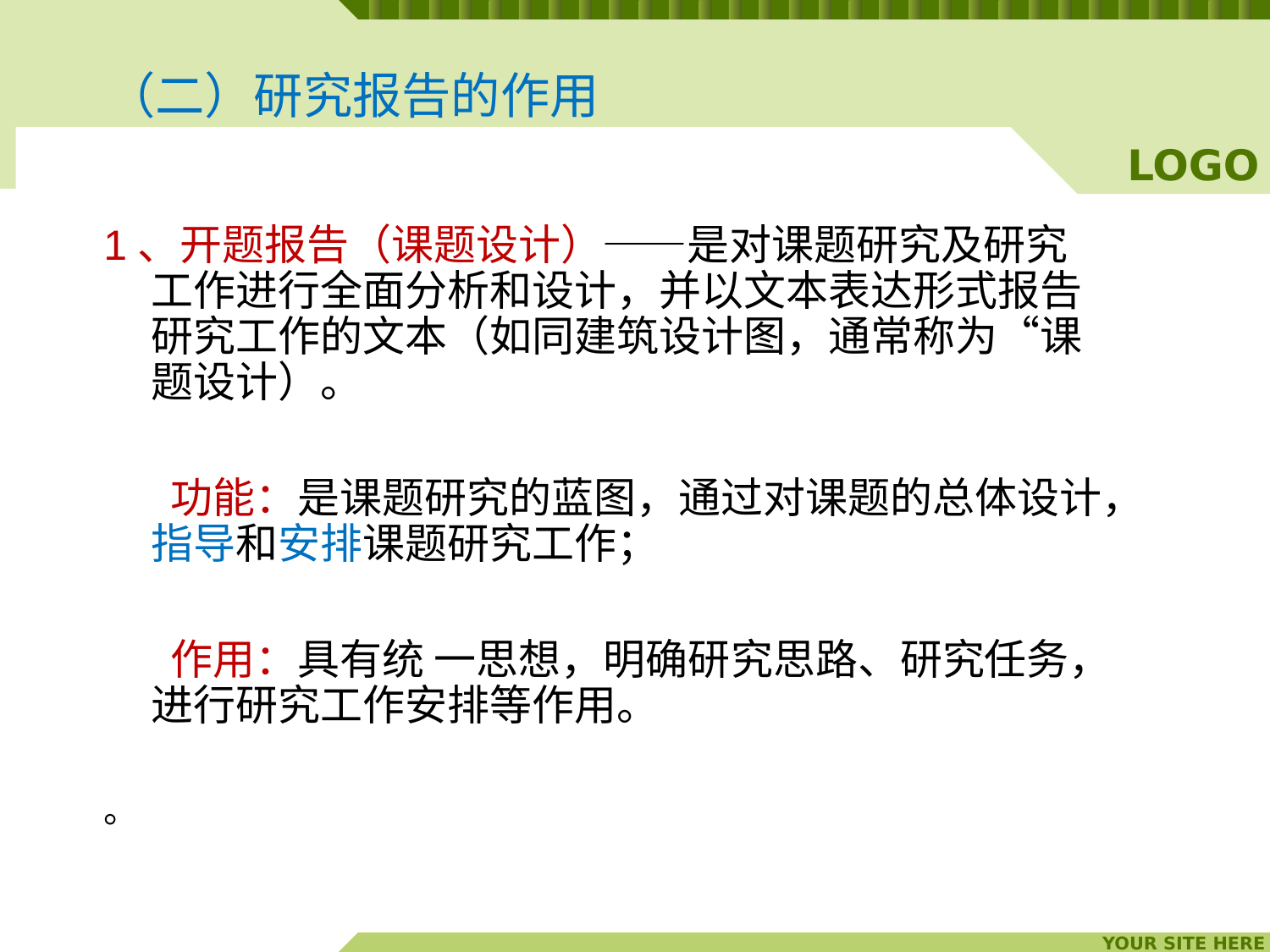

（二）研究报告的作用
1、开题报告（课题设计）——是对课题研究及研究工作进行全面分析和设计，并以文本表达形式报告研究工作的文本（如同建筑设计图，通常称为“课题设计）。

      功能：是课题研究的蓝图，通过对课题的总体设计，指导和安排课题研究工作；

      作用：具有统 一思想，明确研究思路、研究任务，进行研究工作安排等作用。

。